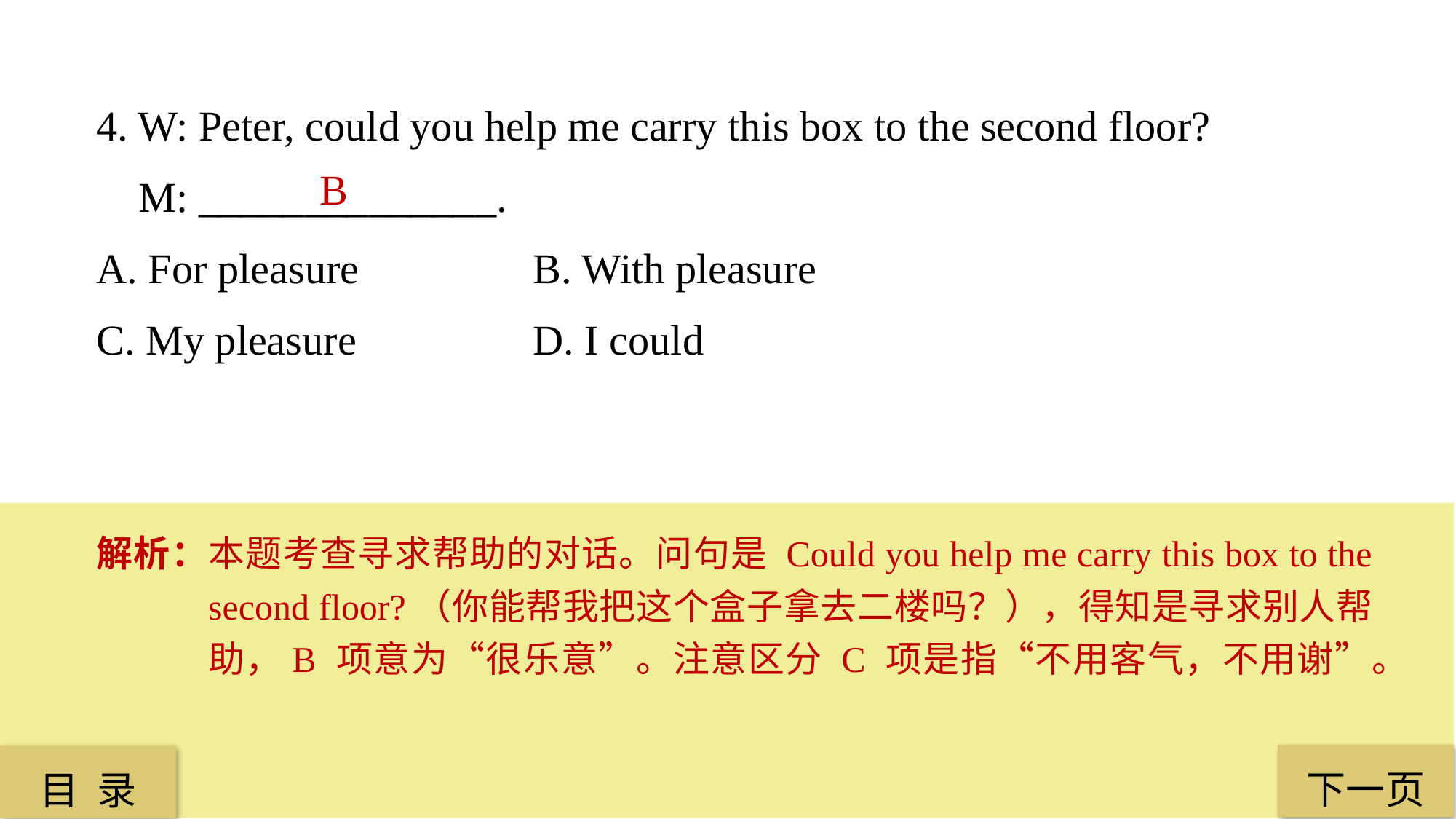

4. W: Peter, could you help me carry this box to the second floor?
    M: ______________.
A. For pleasure 		B. With pleasure
C. My pleasure 		D. I could
 B
解析：本题考查寻求帮助的对话。问句是 Could you help me carry this box to the second floor?（你能帮我把这个盒子拿去二楼吗？），得知是寻求别人帮助，B 项意为“很乐意”。注意区分 C 项是指“不用客气，不用谢”。